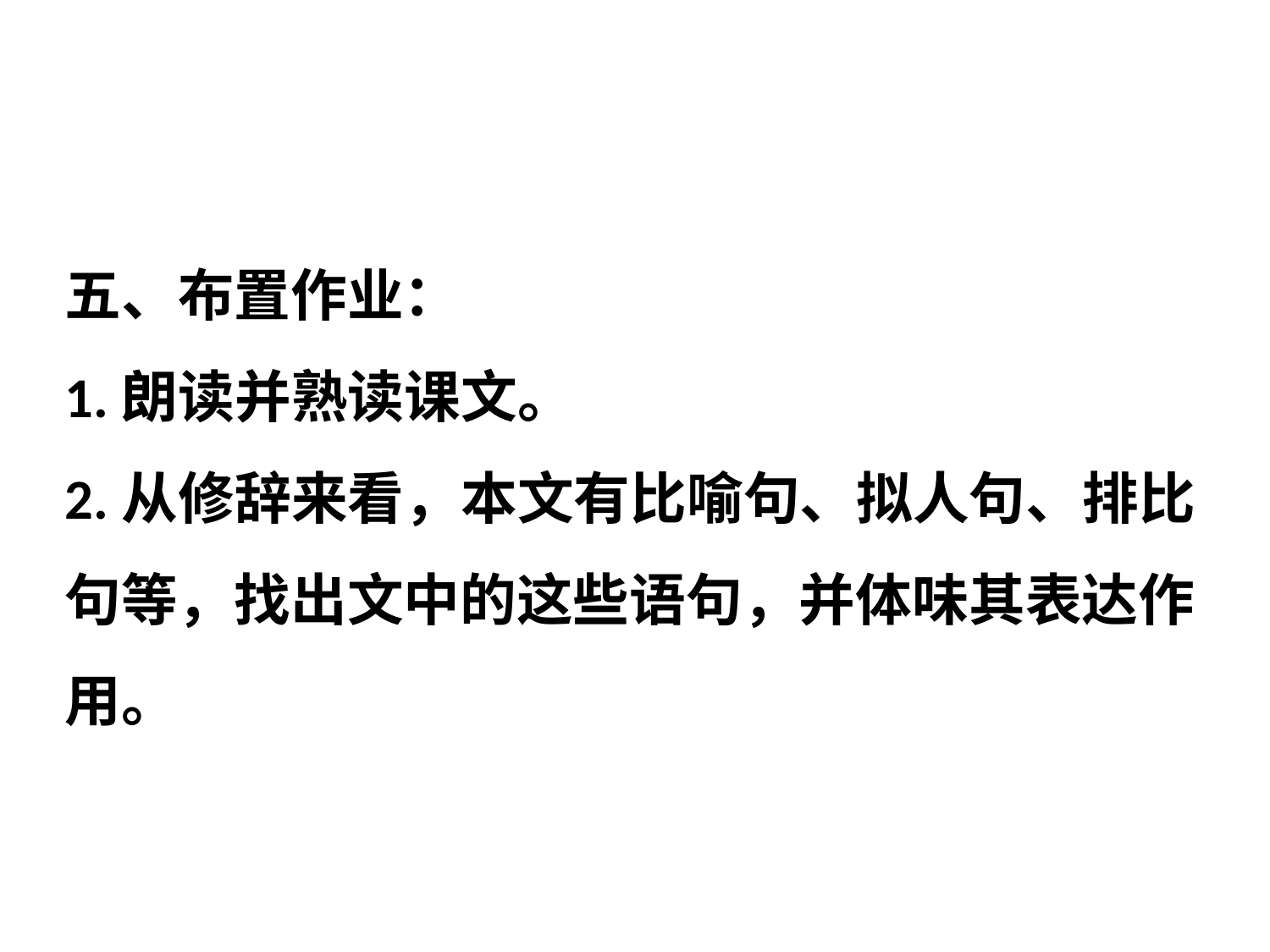

五、布置作业：
1.朗读并熟读课文。
2.从修辞来看，本文有比喻句、拟人句、排比句等，找出文中的这些语句，并体味其表达作用。